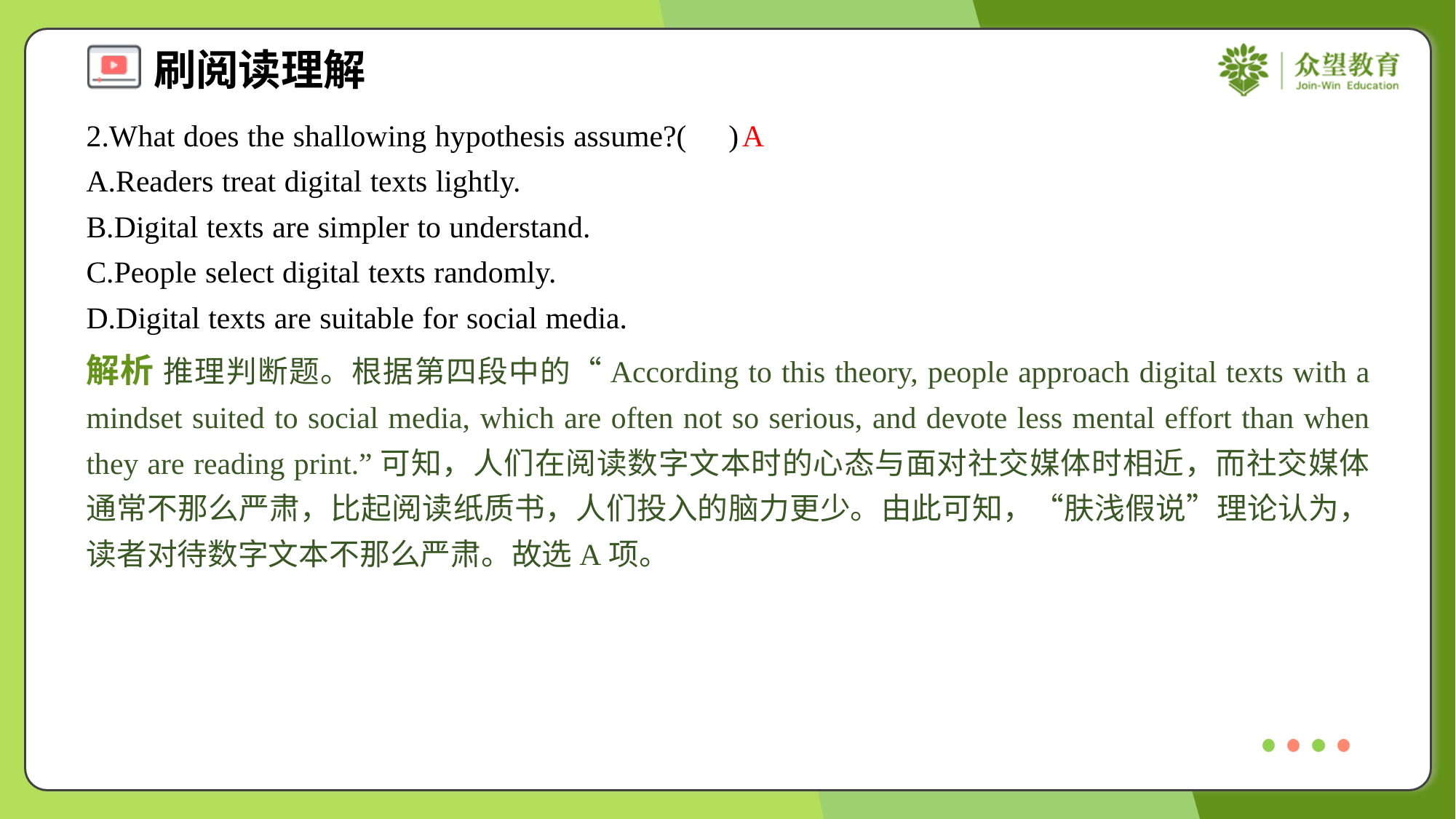

2.What does the shallowing hypothesis assume?(     )
A
A.Readers treat digital texts lightly.
B.Digital texts are simpler to understand.
C.People select digital texts randomly.
D.Digital texts are suitable for social media.
解析 推理判断题。根据第四段中的“According to this theory, people approach digital texts with a mindset suited to social media, which are often not so serious, and devote less mental effort than when they are reading print.”可知，人们在阅读数字文本时的心态与面对社交媒体时相近，而社交媒体通常不那么严肃，比起阅读纸质书，人们投入的脑力更少。由此可知，“肤浅假说”理论认为，读者对待数字文本不那么严肃。故选A项。